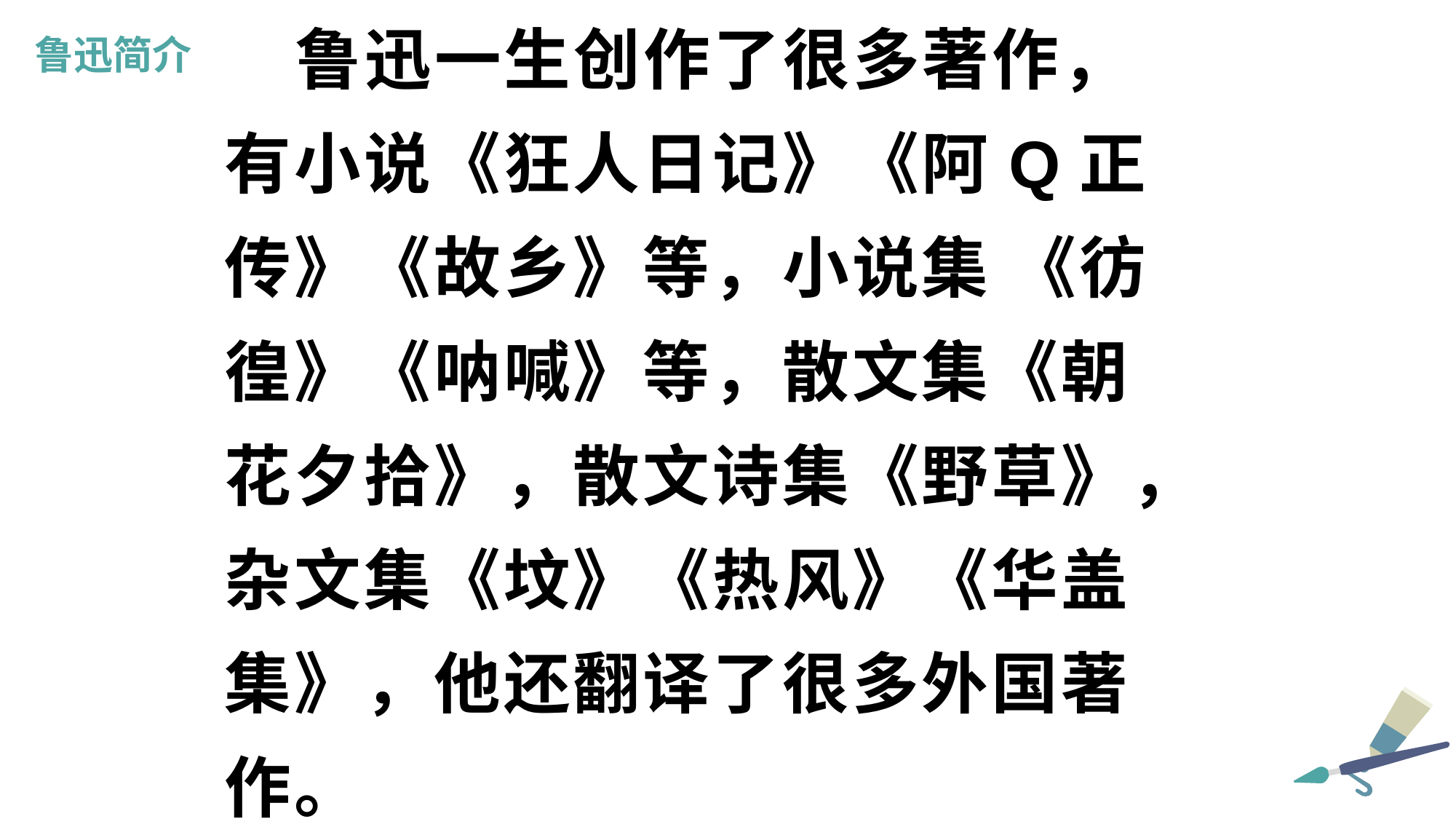

鲁迅简介
   鲁迅一生创作了很多著作，有小说《狂人日记》《阿Q正传》《故乡》等，小说集 《彷徨》《呐喊》等，散文集《朝花夕拾》，散文诗集《野草》，杂文集《坟》《热风》《华盖集》，他还翻译了很多外国著作。